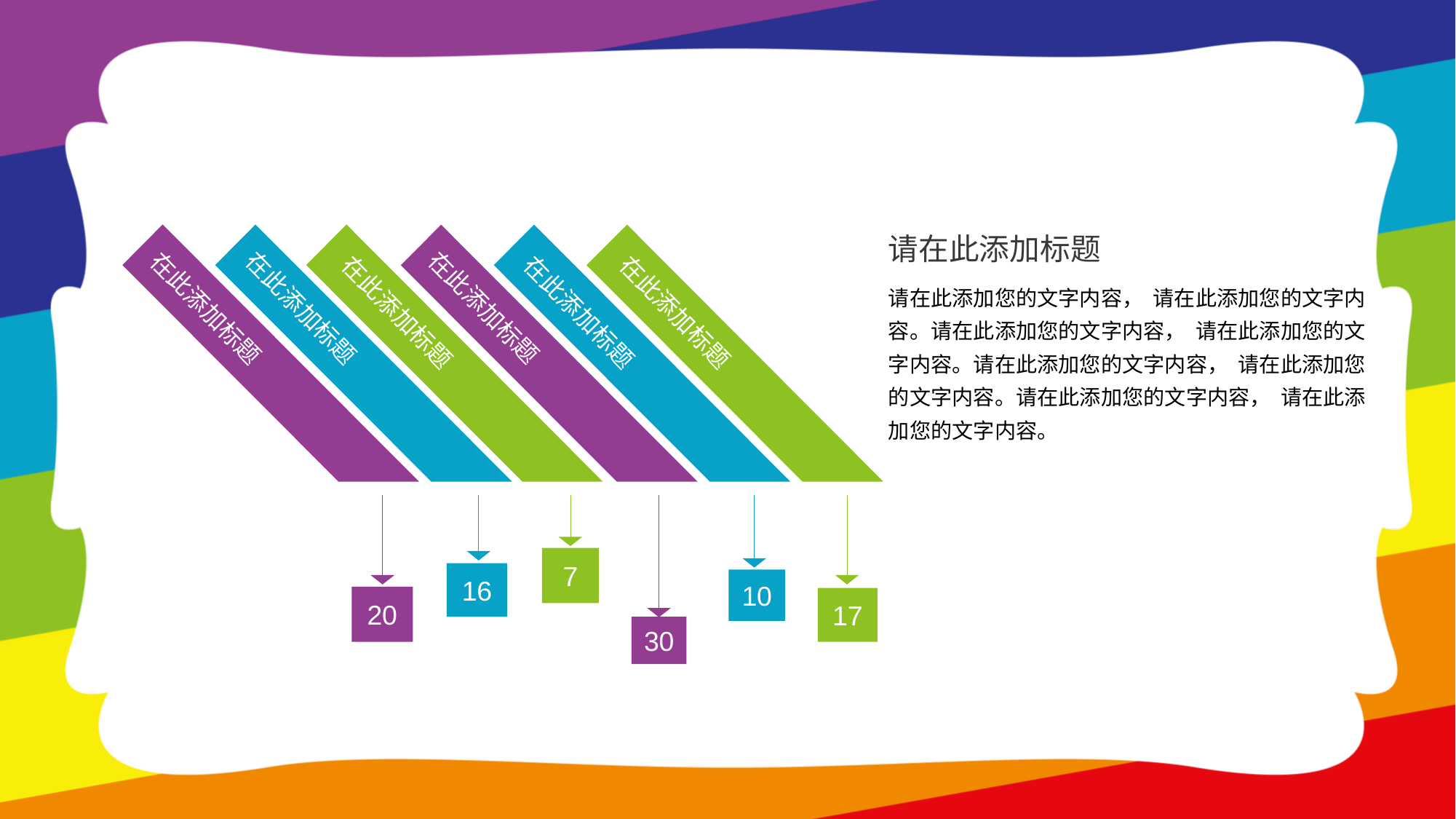

请在此添加标题

请在此添加您的文字内容，  请在此添加您的文字内容。请在此添加您的文字内容，  请在此添加您的文字内容。请在此添加您的文字内容，  请在此添加您的文字内容。请在此添加您的文字内容，  请在此添加您的文字内容。
在此添加标题
在此添加标题
在此添加标题
在此添加标题
在此添加标题
在此添加标题

7
16
10
20
17
30